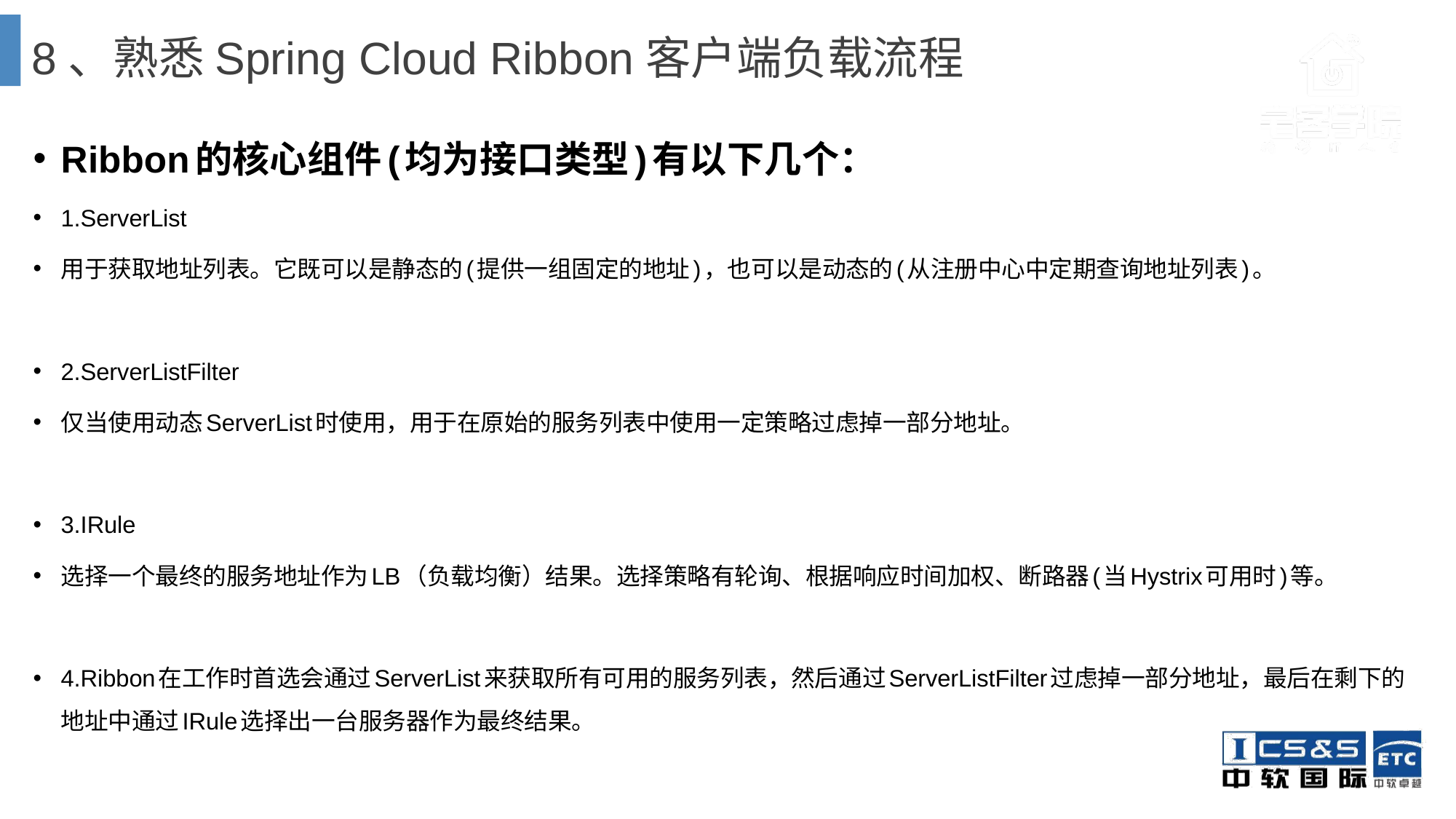

# 8、熟悉Spring Cloud Ribbon客户端负载流程
Ribbon的核心组件(均为接口类型)有以下几个：
1.ServerList
用于获取地址列表。它既可以是静态的(提供一组固定的地址)，也可以是动态的(从注册中心中定期查询地址列表)。

2.ServerListFilter
仅当使用动态ServerList时使用，用于在原始的服务列表中使用一定策略过虑掉一部分地址。

3.IRule
选择一个最终的服务地址作为LB（负载均衡）结果。选择策略有轮询、根据响应时间加权、断路器(当Hystrix可用时)等。

4.Ribbon在工作时首选会通过ServerList来获取所有可用的服务列表，然后通过ServerListFilter过虑掉一部分地址，最后在剩下的地址中通过IRule选择出一台服务器作为最终结果。